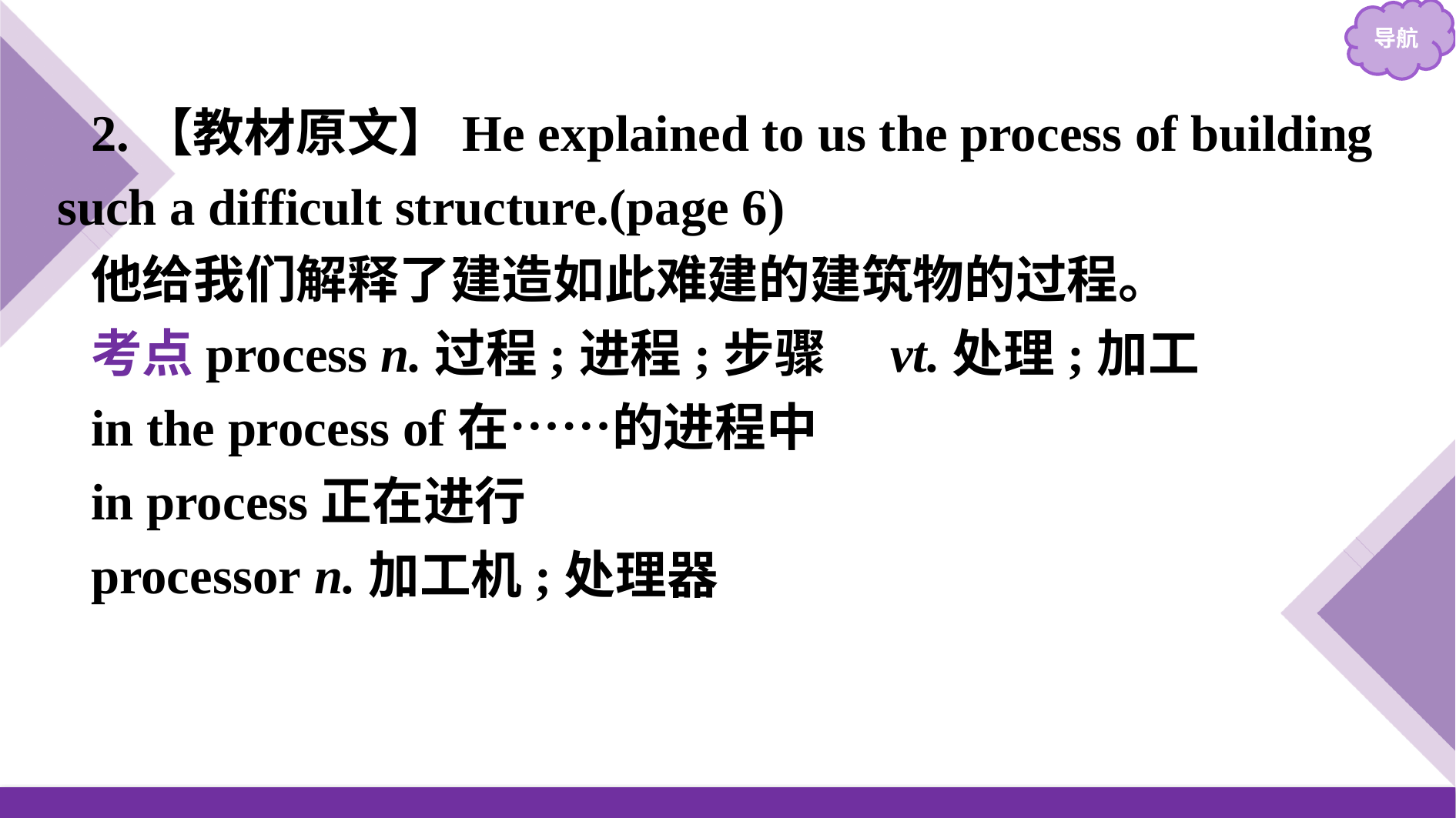

2.【教材原文】He explained to us the process of building such a difficult structure.(page 6)
他给我们解释了建造如此难建的建筑物的过程。
考点process n.过程;进程;步骤　vt.处理;加工
in the process of在……的进程中
in process正在进行
processor n.加工机;处理器